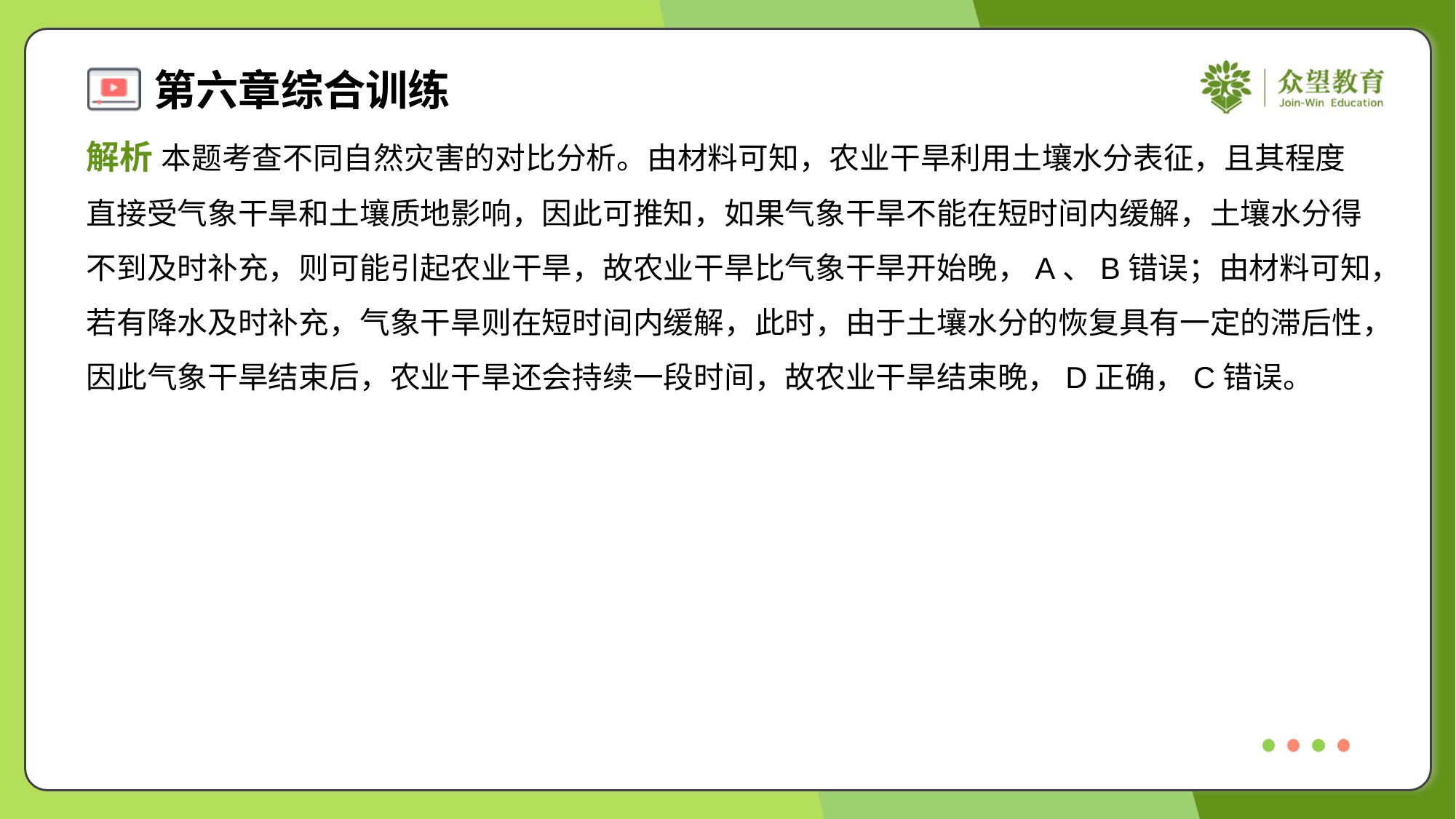

解析 本题考查不同自然灾害的对比分析。由材料可知，农业干旱利用土壤水分表征，且其程度
直接受气象干旱和土壤质地影响，因此可推知，如果气象干旱不能在短时间内缓解，土壤水分得
不到及时补充，则可能引起农业干旱，故农业干旱比气象干旱开始晚，A、B错误；由材料可知，
若有降水及时补充，气象干旱则在短时间内缓解，此时，由于土壤水分的恢复具有一定的滞后性，
因此气象干旱结束后，农业干旱还会持续一段时间，故农业干旱结束晚，D正确，C错误。